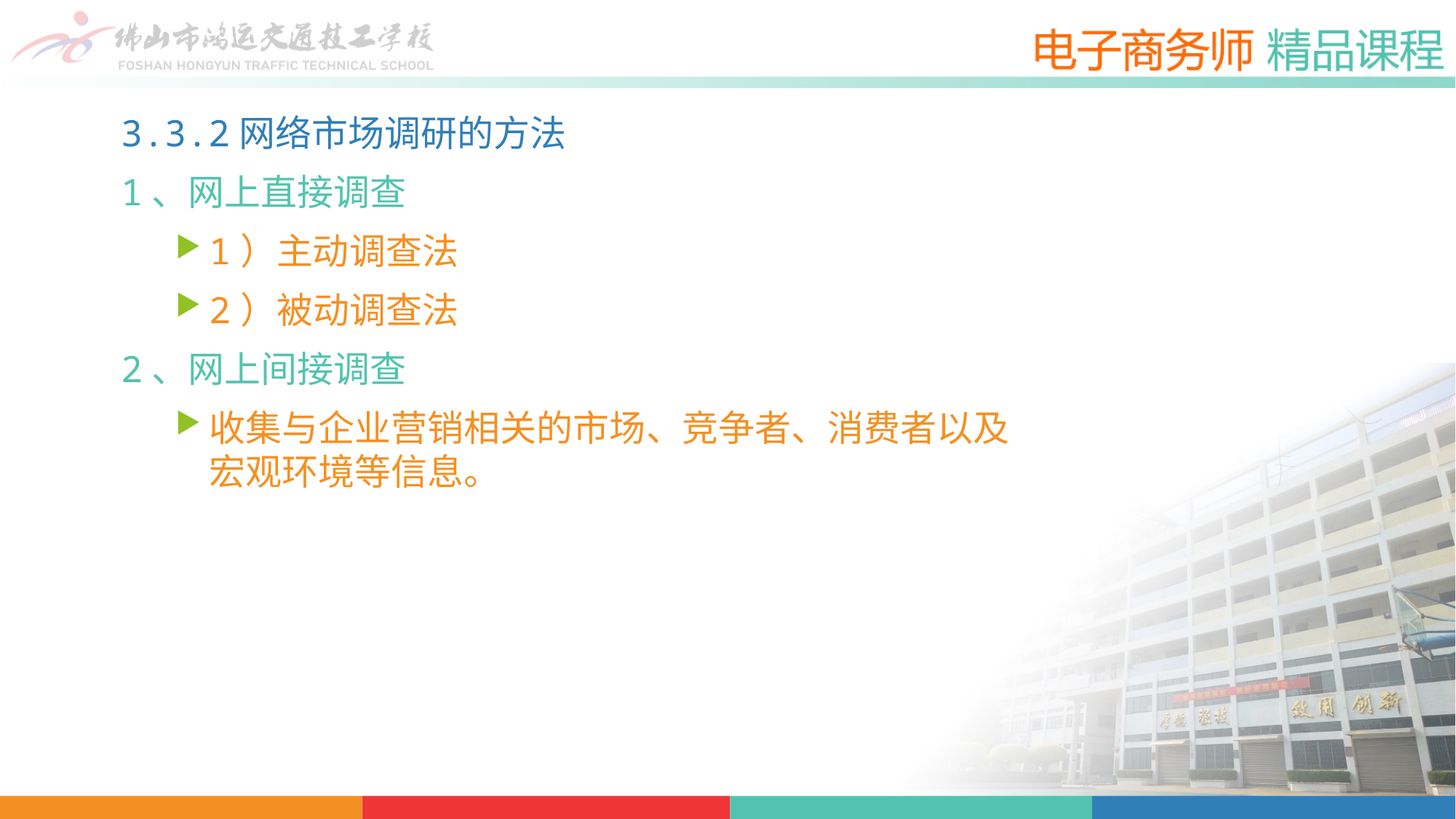

3.3.2网络市场调研的方法
1、网上直接调查
1）主动调查法
2）被动调查法
2、网上间接调查
收集与企业营销相关的市场、竞争者、消费者以及宏观环境等信息。